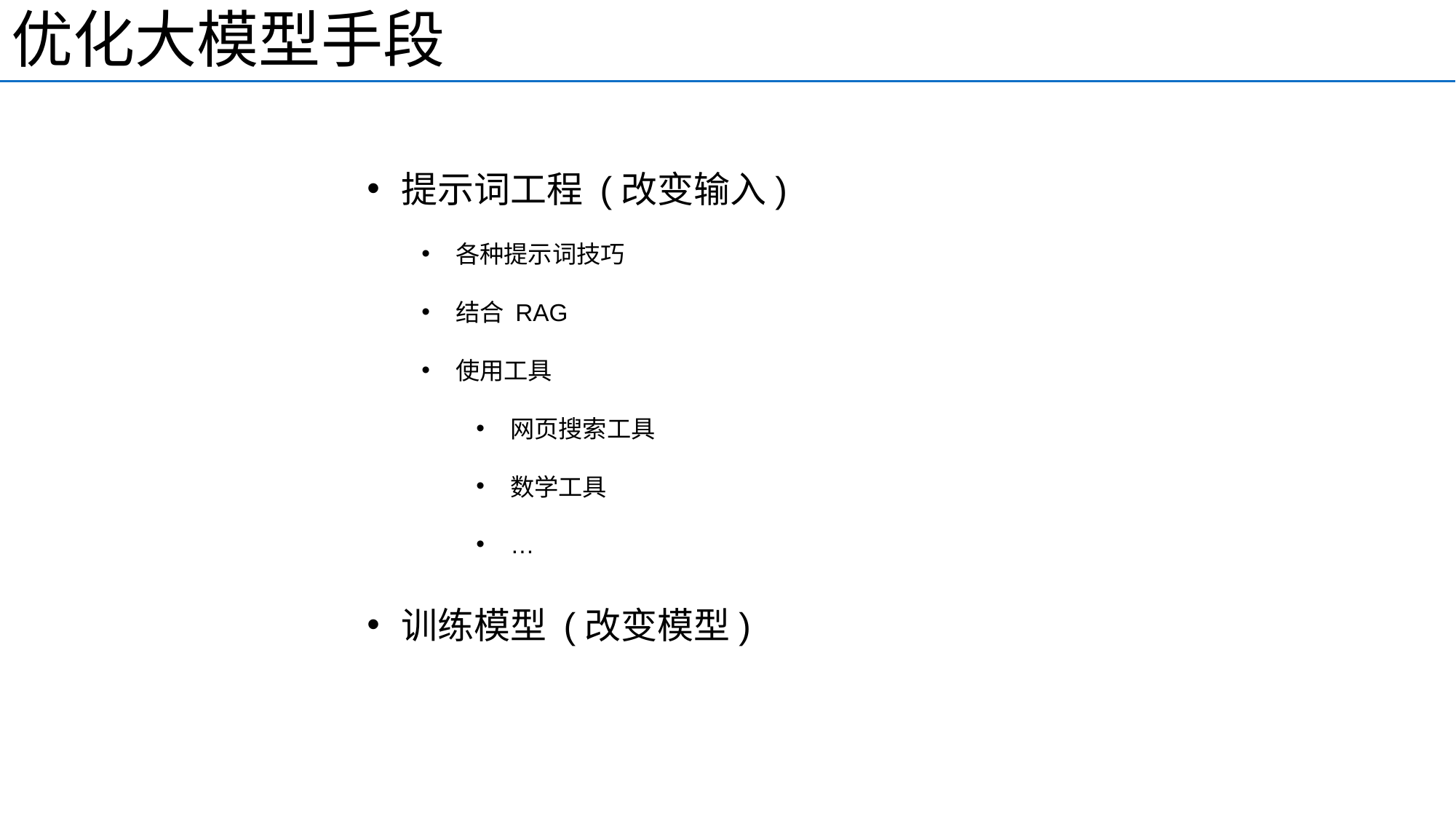

优化大模型手段
提示词工程 (改变输入)
各种提示词技巧
结合 RAG
使用工具
网页搜索工具
数学工具
…
训练模型 (改变模型)